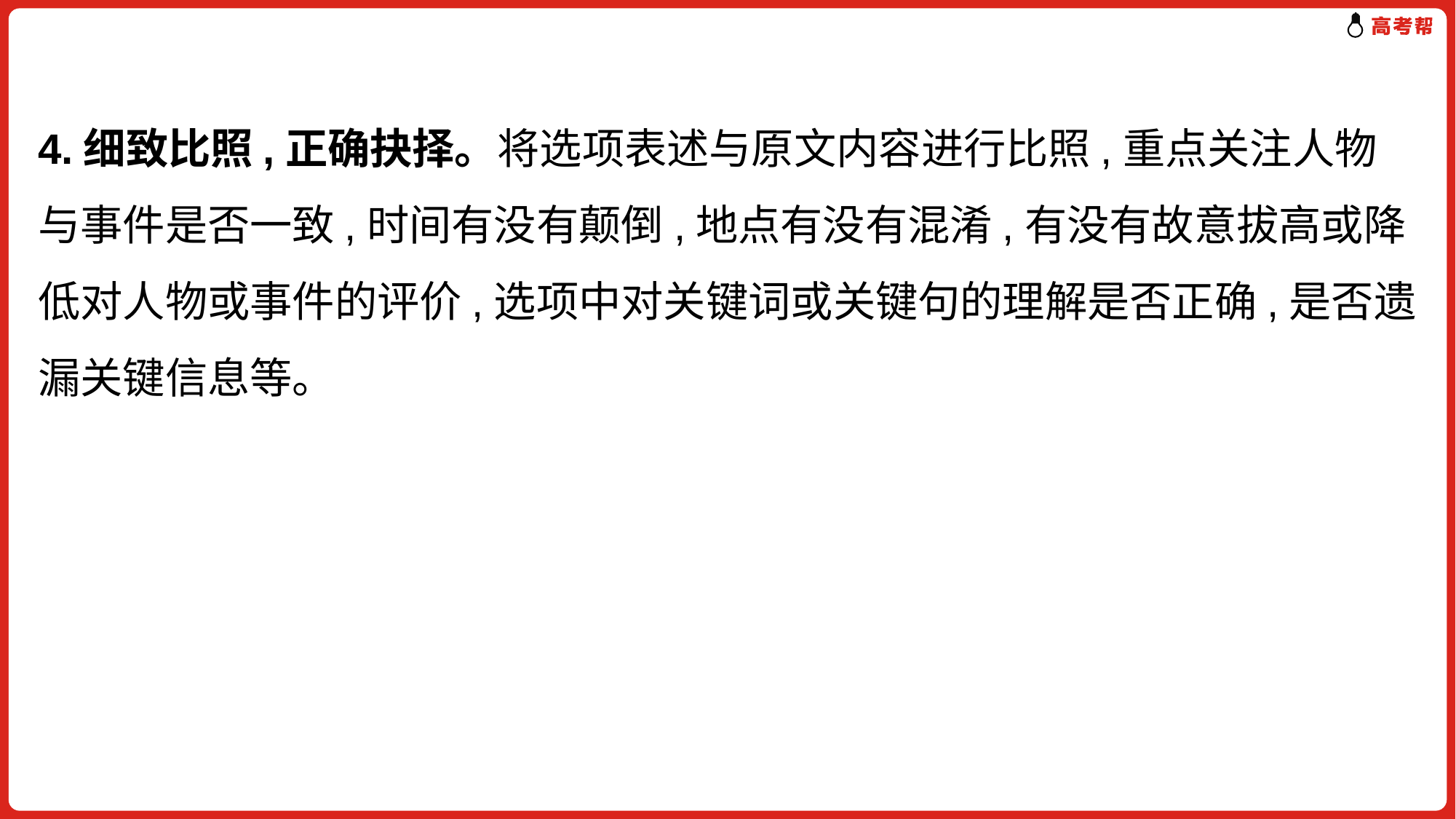

4.细致比照,正确抉择。将选项表述与原文内容进行比照,重点关注人物与事件是否一致,时间有没有颠倒,地点有没有混淆,有没有故意拔高或降低对人物或事件的评价,选项中对关键词或关键句的理解是否正确,是否遗漏关键信息等。